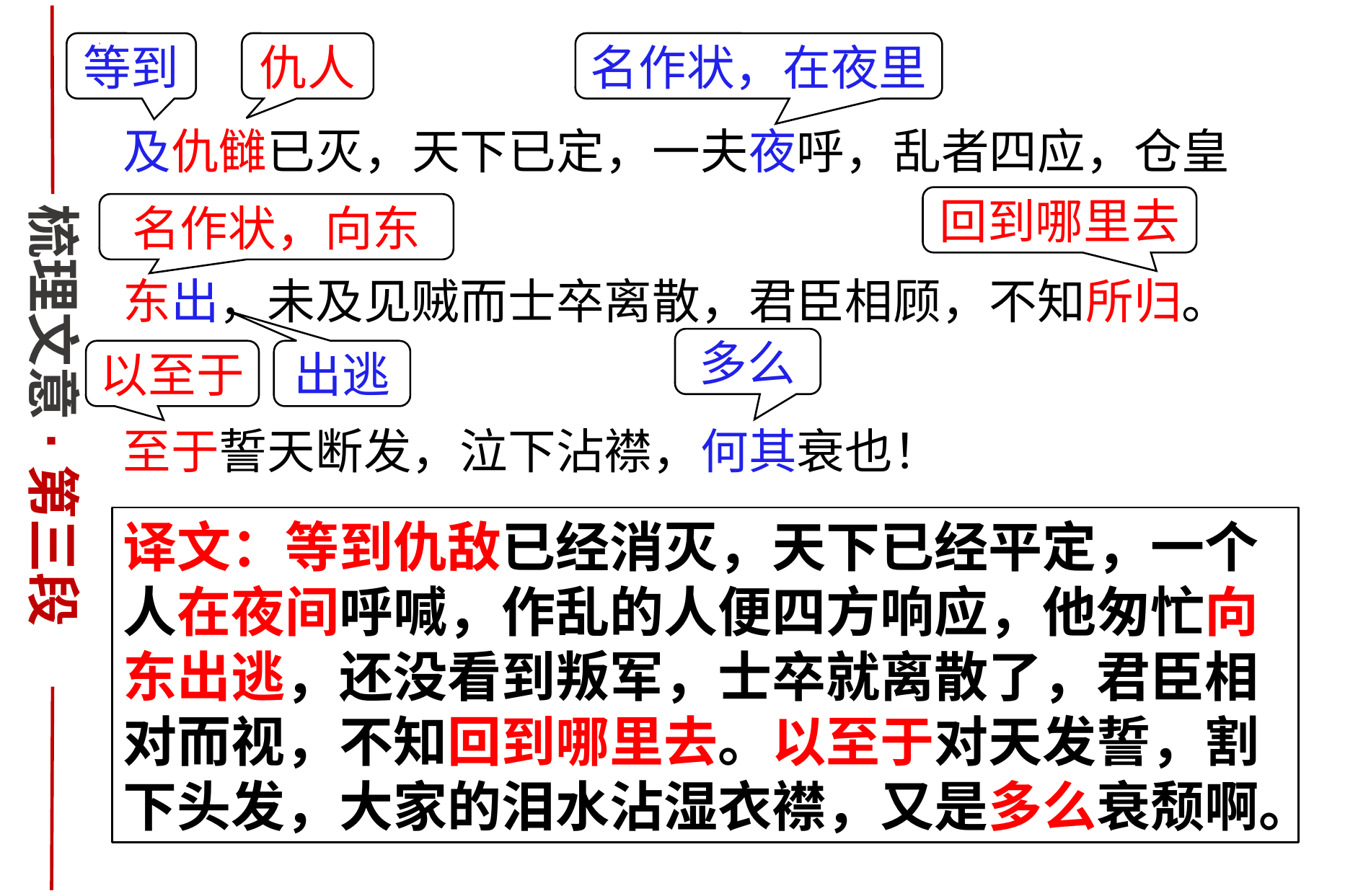

等到
仇人
名作状，在夜里
及仇雠已灭，天下已定，一夫夜呼，乱者四应，仓皇

东出，未及见贼而士卒离散，君臣相顾，不知所归。

至于誓天断发，泣下沾襟，何其衰也！
回到哪里去
梳理文意·第三段
名作状，向东
多么
以至于
出逃
译文：等到仇敌已经消灭，天下已经平定，一个人在夜间呼喊，作乱的人便四方响应，他匆忙向东出逃，还没看到叛军，士卒就离散了，君臣相对而视，不知回到哪里去。以至于对天发誓，割下头发，大家的泪水沾湿衣襟，又是多么衰颓啊。